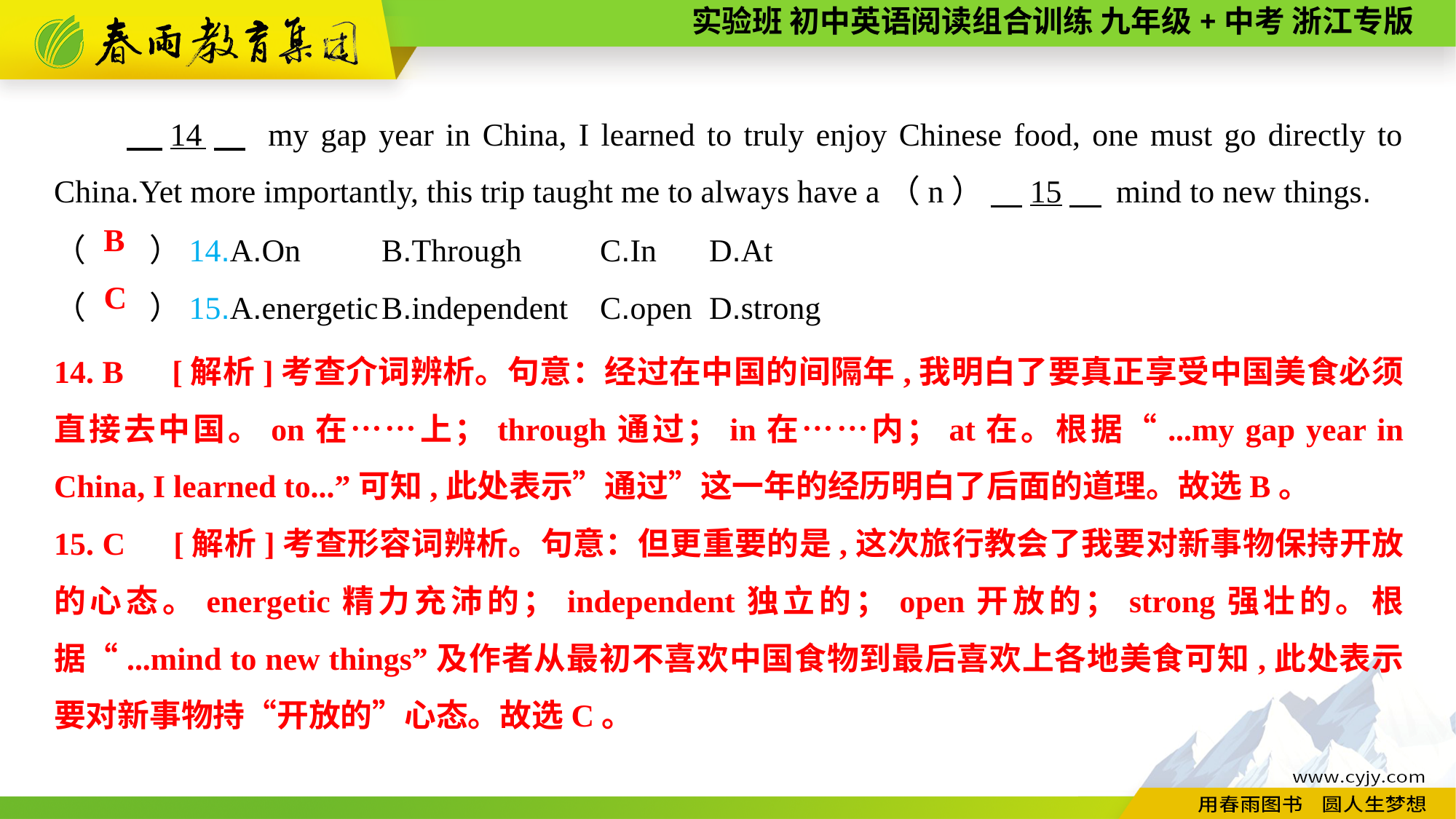

14　 my gap year in China, I learned to truly enjoy Chinese food, one must go directly to China.Yet more importantly, this trip taught me to always have a（n） 　15　 mind to new things.
（　　）14.A.On	B.Through	C.In	D.At
（　　）15.A.energetic	B.independent	C.open	D.strong
B
C
14. B　[解析]考查介词辨析。句意：经过在中国的间隔年,我明白了要真正享受中国美食必须直接去中国。on在……上；through通过；in在……内；at在。根据“...my gap year in China, I learned to...”可知,此处表示”通过”这一年的经历明白了后面的道理。故选B。
15. C　[解析]考查形容词辨析。句意：但更重要的是,这次旅行教会了我要对新事物保持开放的心态。energetic精力充沛的；independent独立的；open开放的；strong强壮的。根据“...mind to new things”及作者从最初不喜欢中国食物到最后喜欢上各地美食可知,此处表示要对新事物持“开放的”心态。故选C。